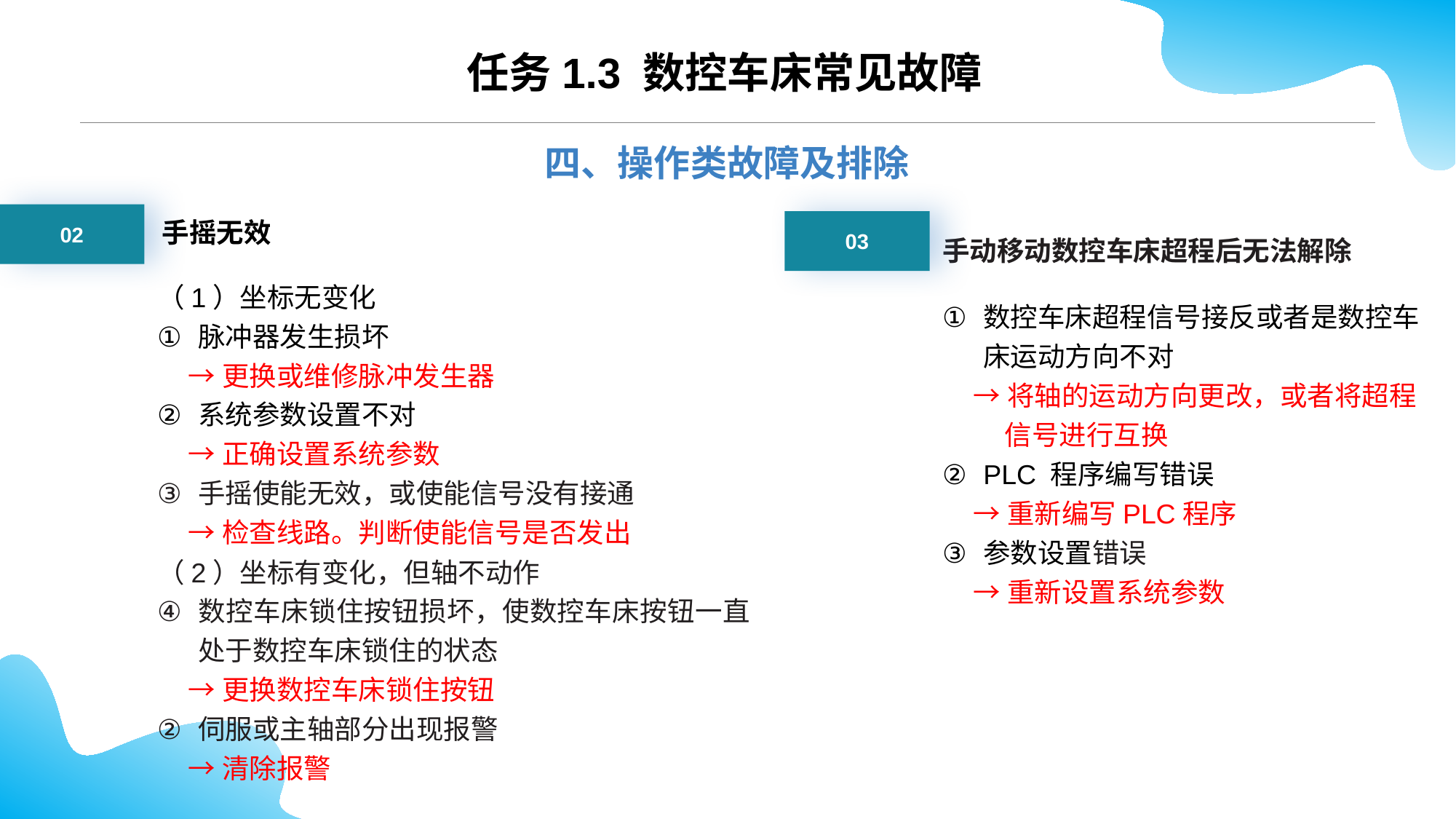

任务1.3 数控车床常见故障
四、操作类故障及排除
02
03
手摇无效
（1）坐标无变化
脉冲器发生损坏
     →更换或维修脉冲发生器
系统参数设置不对
     →正确设置系统参数
手摇使能无效，或使能信号没有接通
     →检查线路。判断使能信号是否发出
（2）坐标有变化，但轴不动作
数控车床锁住按钮损坏，使数控车床按钮一直处于数控车床锁住的状态
     →更换数控车床锁住按钮
伺服或主轴部分出现报警
     →清除报警

手动移动数控车床超程后无法解除
数控车床超程信号接反或者是数控车床运动方向不对
     →将轴的运动方向更改，或者将超程
         信号进行互换
PLC 程序编写错误
     →重新编写PLC程序
参数设置错误
     →重新设置系统参数